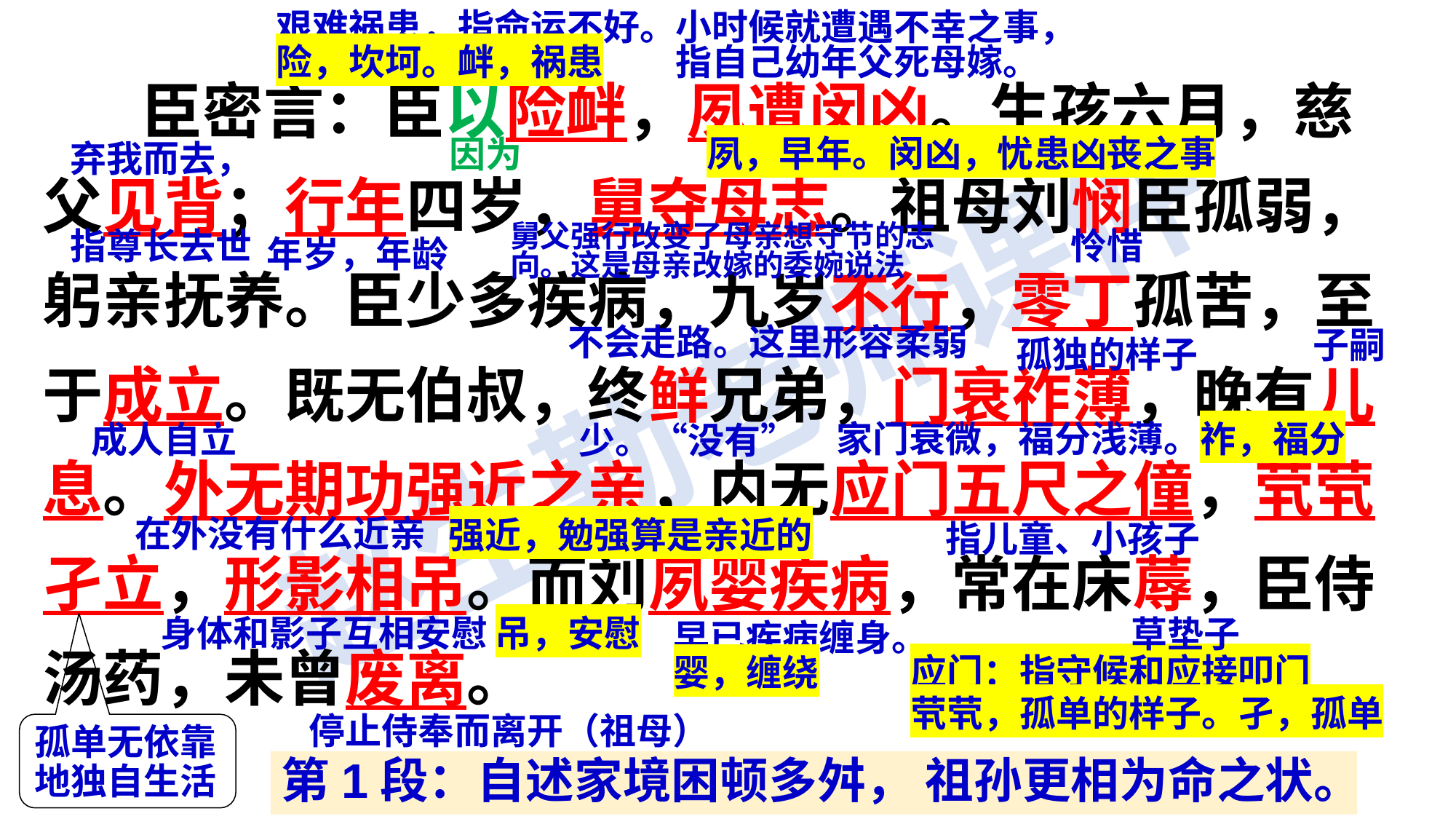

艰难祸患，指命运不好。
险，坎坷。衅，祸患
小时候就遭遇不幸之事，指自己幼年父死母嫁。
       臣密言：臣以险衅，夙遭闵凶。生孩六月，慈父见背；行年四岁，舅夺母志。祖母刘悯臣孤弱，躬亲抚养。臣少多疾病，九岁不行，零丁孤苦，至于成立。既无伯叔，终鲜兄弟，门衰祚薄，晚有儿息。外无期功强近之亲，内无应门五尺之僮，茕茕孑立，形影相吊。而刘夙婴疾病，常在床蓐，臣侍汤药，未曾废离。
因为
弃我而去，

指尊长去世
夙，早年。闵凶，忧患凶丧之事
怜惜
舅父强行改变了母亲想守节的志向。这是母亲改嫁的委婉说法
年岁，年龄
不会走路。这里形容柔弱
子嗣
孤独的样子
成人自立
少。“没有”
家门衰微，福分浅薄。祚，福分
在外没有什么近亲
指儿童、小孩子
强近，勉强算是亲近的
身体和影子互相安慰
草垫子
早已疾病缠身。
婴，缠绕
吊，安慰
应门：指守候和应接叩门
茕茕，孤单的样子。孑，孤单
停止侍奉而离开（祖母）
孤单无依靠地独自生活
第1段：自述家境困顿多舛， 祖孙更相为命之状。